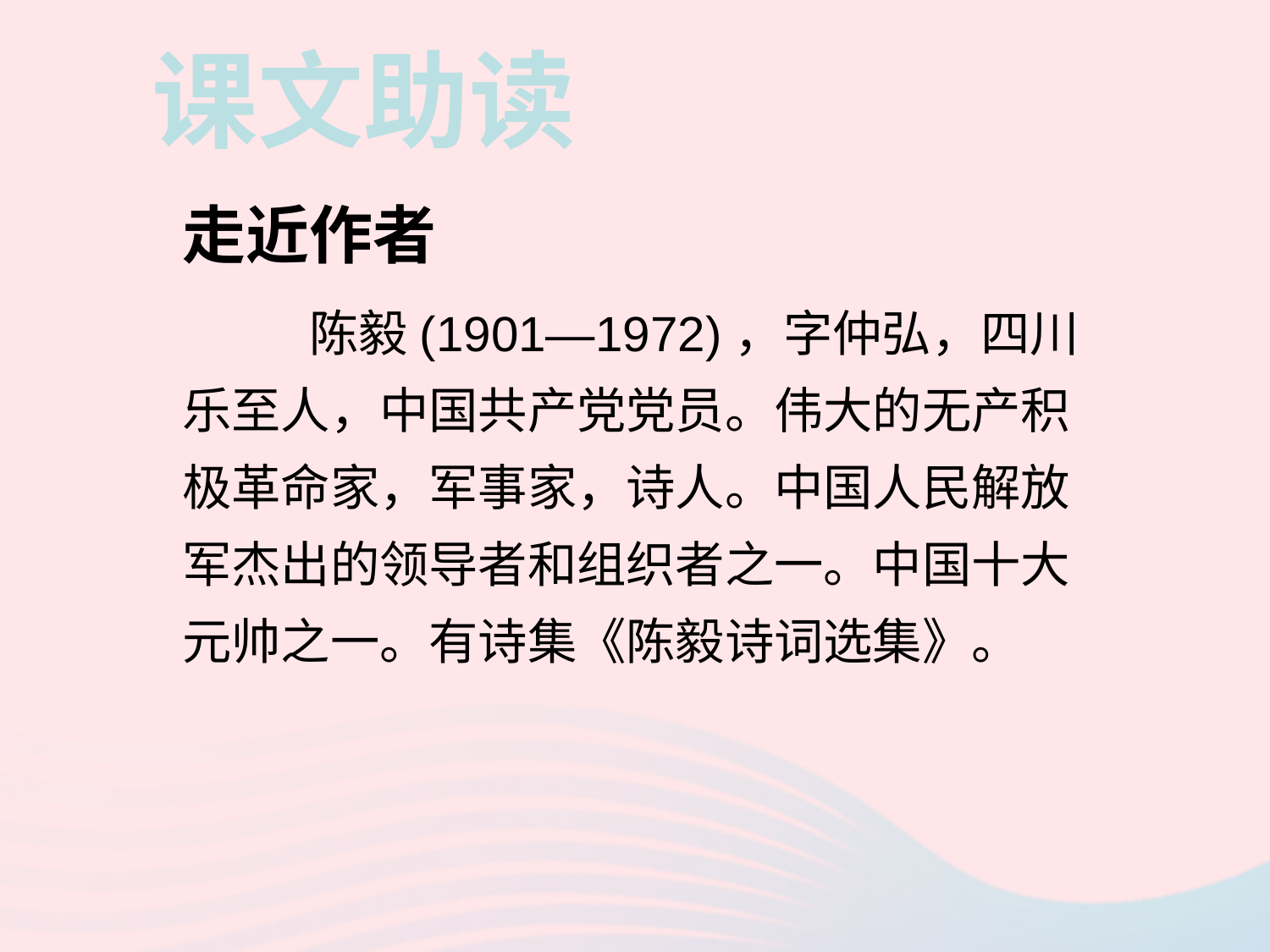

课文助读
走近作者
	陈毅(1901—1972)，字仲弘，四川乐至人，中国共产党党员。伟大的无产积极革命家，军事家，诗人。中国人民解放军杰出的领导者和组织者之一。中国十大元帅之一。有诗集《陈毅诗词选集》。